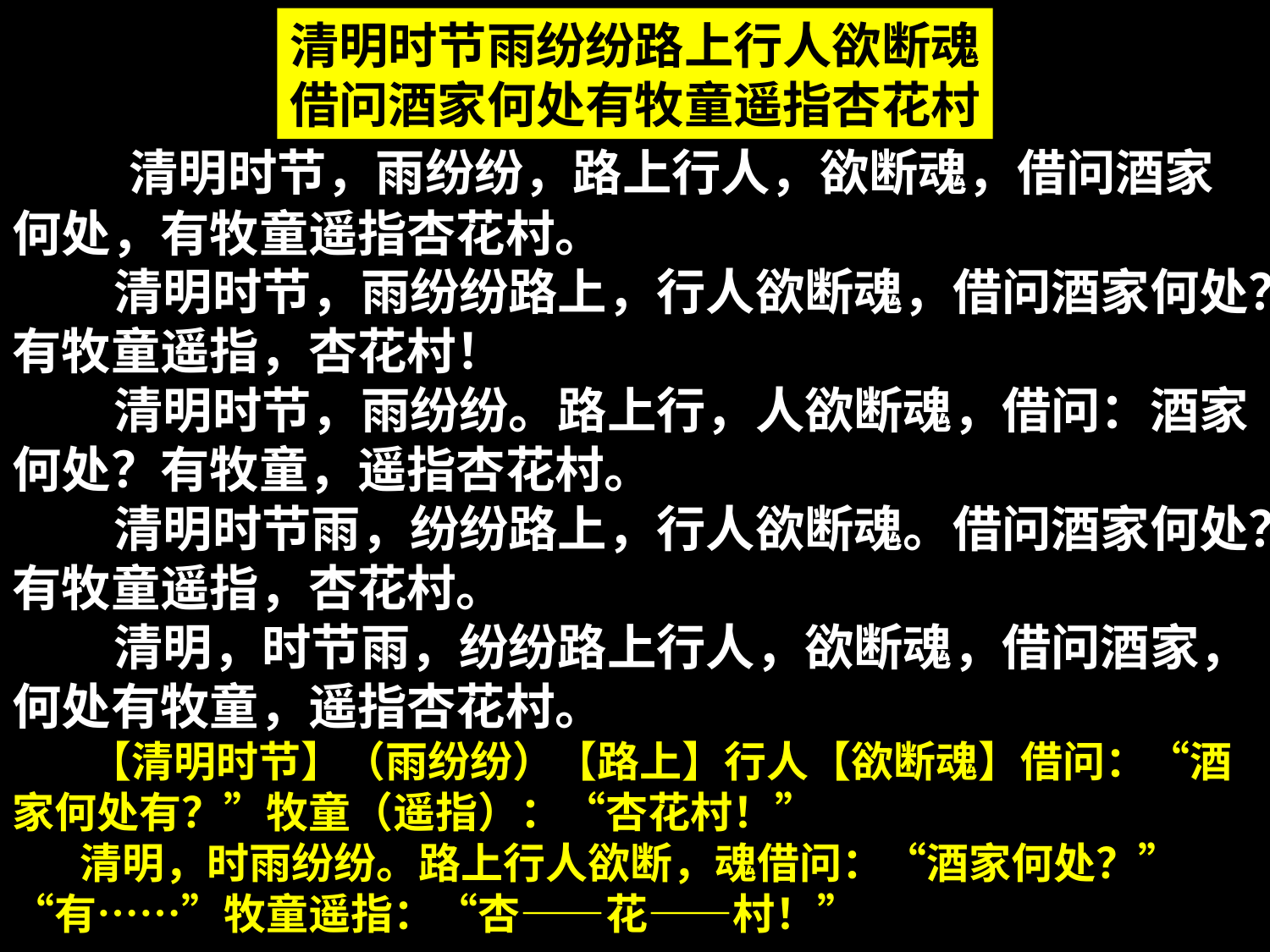

清明时节雨纷纷路上行人欲断魂
借问酒家何处有牧童遥指杏花村
        清明时节，雨纷纷，路上行人，欲断魂，借问酒家何处，有牧童遥指杏花村。
        清明时节，雨纷纷路上，行人欲断魂，借问酒家何处？有牧童遥指，杏花村！
        清明时节，雨纷纷。路上行，人欲断魂，借问：酒家何处？有牧童，遥指杏花村。
        清明时节雨，纷纷路上，行人欲断魂。借问酒家何处？有牧童遥指，杏花村。
        清明，时节雨，纷纷路上行人，欲断魂，借问酒家，何处有牧童，遥指杏花村。
       【清明时节】（雨纷纷）【路上】行人【欲断魂】借问：“酒家何处有？”牧童（遥指）：“杏花村！”
      清明，时雨纷纷。路上行人欲断，魂借问：“酒家何处？”“有……”牧童遥指：“杏——花——村！”